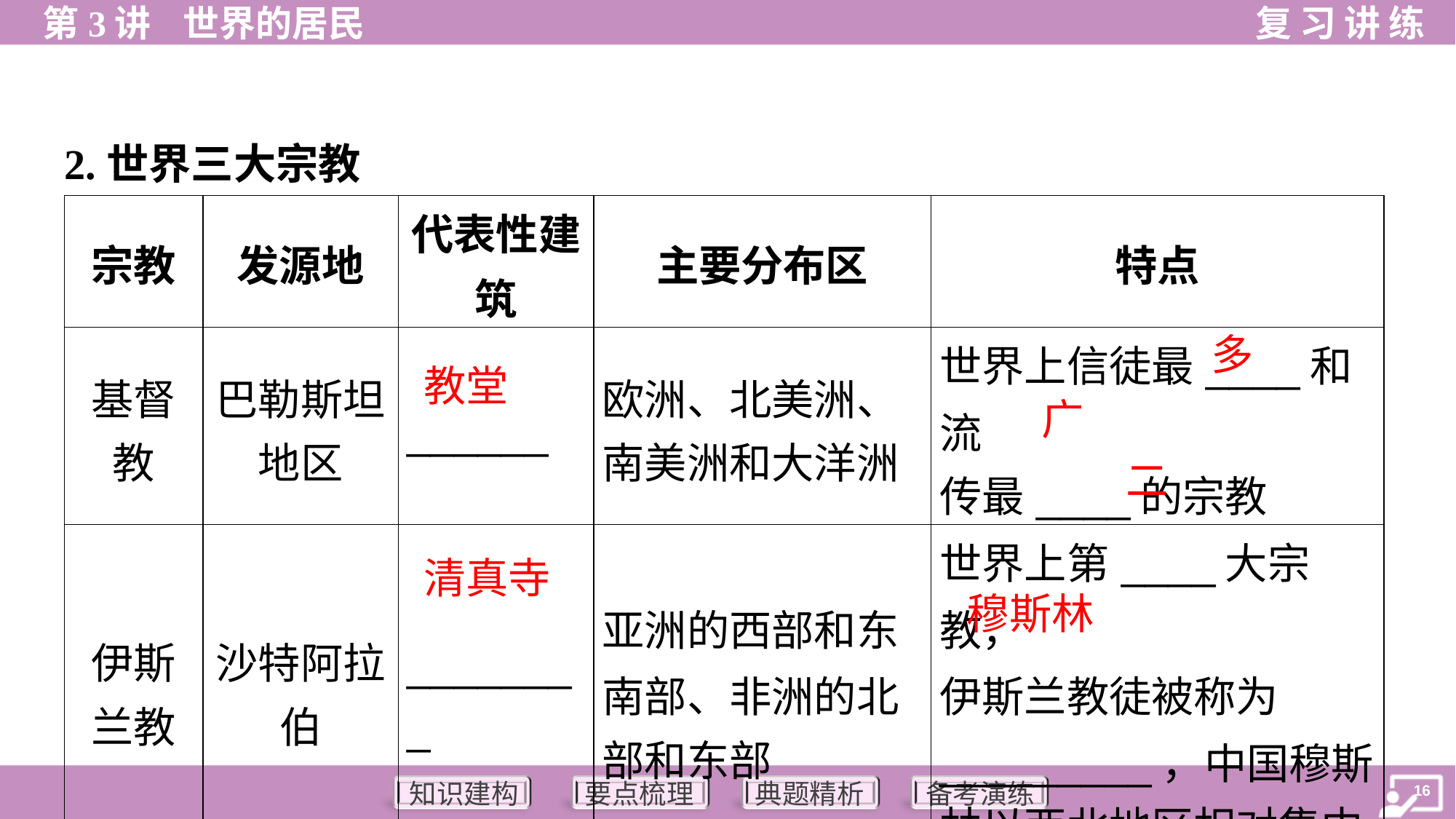

2.世界三大宗教
| 宗教 | 发源地 | 代表性建 筑 | 主要分布区 | 特点 |
| --- | --- | --- | --- | --- |
| 基督 教 | 巴勒斯坦 地区 | \_\_\_\_\_\_ | 欧洲、北美洲、 南美洲和大洋洲 | 世界上信徒最\_\_\_\_和流 传最\_\_\_\_的宗教 |
| 伊斯 兰教 | 沙特阿拉 伯 | \_\_\_\_\_\_\_\_ | 亚洲的西部和东 南部、非洲的北 部和东部 | 世界上第\_\_\_\_大宗教， 伊斯兰教徒被称为 \_\_\_\_\_\_\_\_\_，中国穆斯 林以西北地区相对集中 |
多
教堂
广
二
清真寺
穆斯林